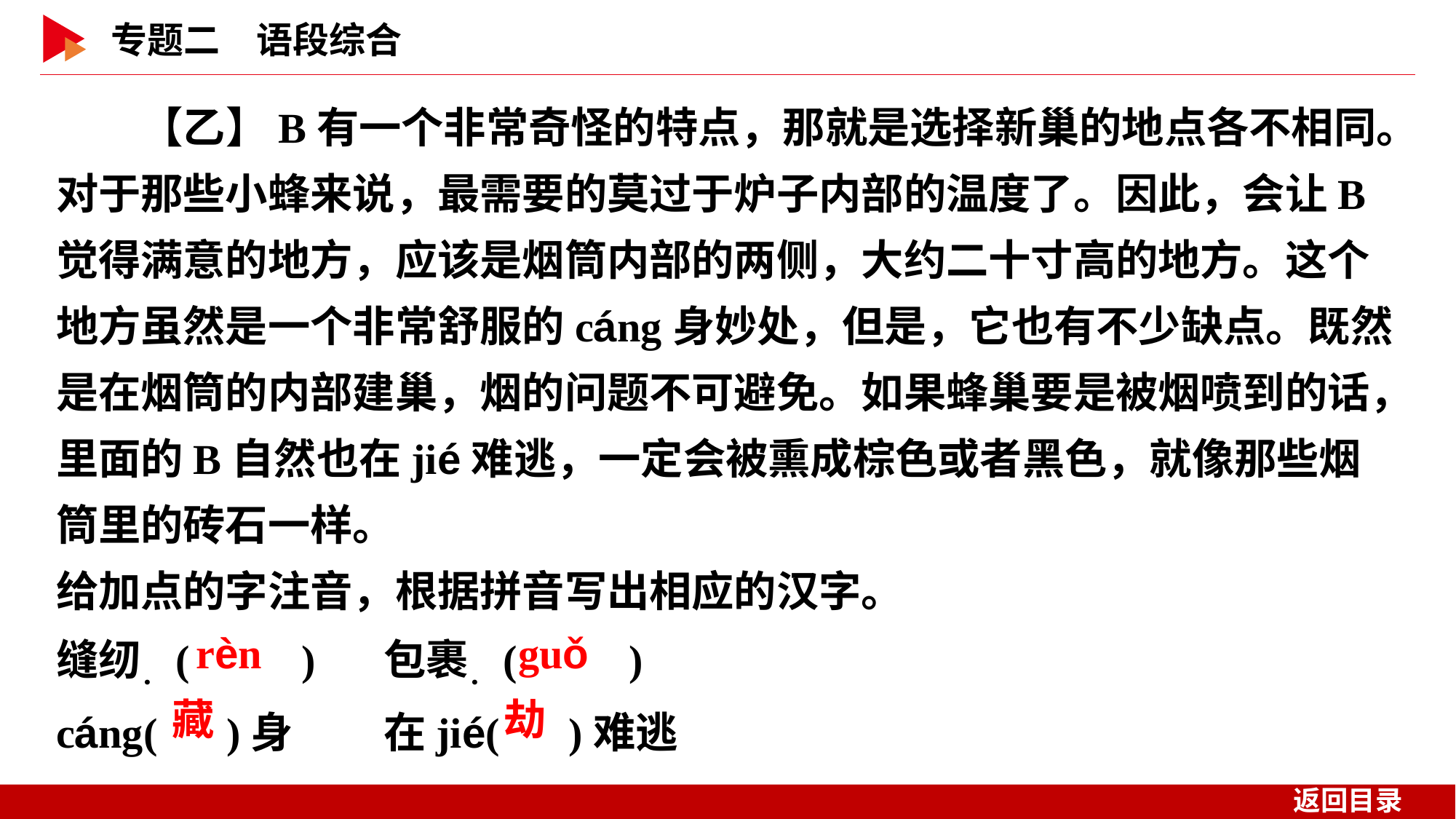

【乙】B有一个非常奇怪的特点，那就是选择新巢的地点各不相同。对于那些小蜂来说，最需要的莫过于炉子内部的温度了。因此，会让B觉得满意的地方，应该是烟筒内部的两侧，大约二十寸高的地方。这个地方虽然是一个非常舒服的cáng身妙处，但是，它也有不少缺点。既然是在烟筒的内部建巢，烟的问题不可避免。如果蜂巢要是被烟喷到的话，里面的B自然也在jié难逃，一定会被熏成棕色或者黑色，就像那些烟筒里的砖石一样。
给加点的字注音，根据拼音写出相应的汉字。
缝纫．(          )	包裹．(          )
cáng(      )身	在jié(      )难逃
 rèn
 guǒ
   藏
   劫